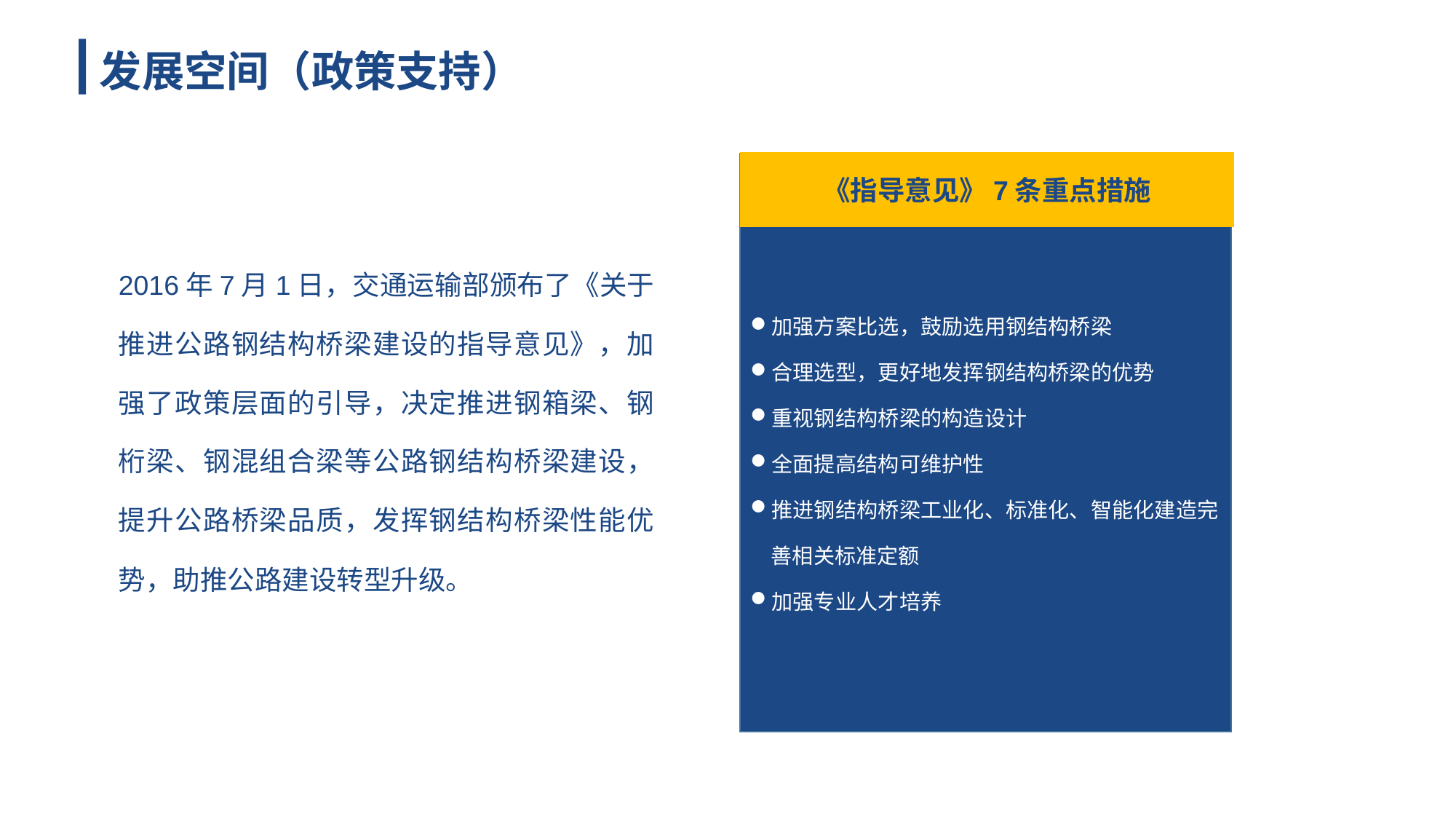

发展空间（政策支持）
《指导意见》7条重点措施

加强方案比选，鼓励选用钢结构桥梁
合理选型，更好地发挥钢结构桥梁的优势
重视钢结构桥梁的构造设计
全面提高结构可维护性
推进钢结构桥梁工业化、标准化、智能化建造完善相关标准定额
加强专业人才培养
2016年7月1日，交通运输部颁布了《关于推进公路钢结构桥梁建设的指导意见》，加强了政策层面的引导，决定推进钢箱梁、钢桁梁、钢混组合梁等公路钢结构桥梁建设，提升公路桥梁品质，发挥钢结构桥梁性能优势，助推公路建设转型升级。